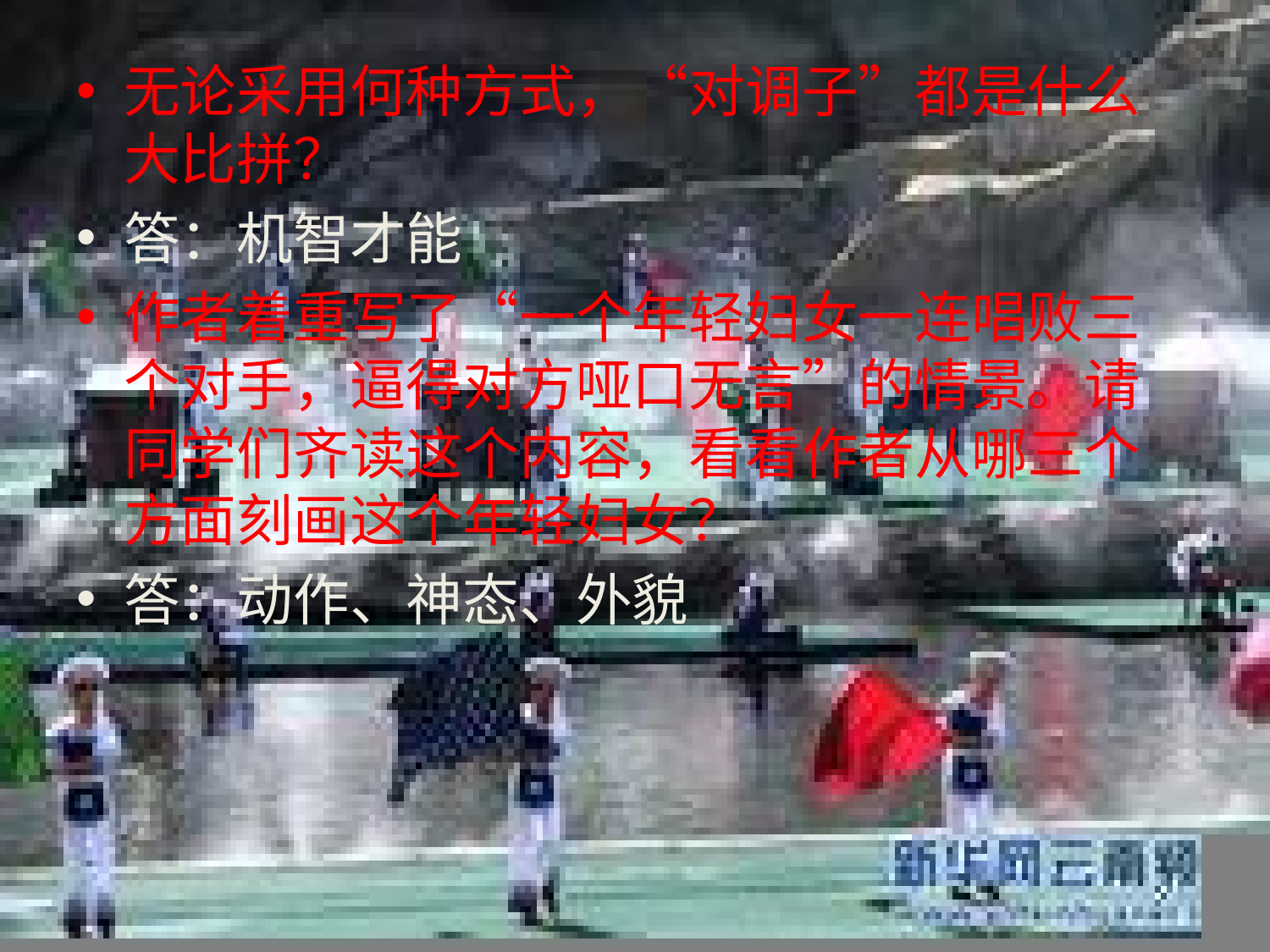

无论采用何种方式，“对调子”都是什么大比拼？
答：机智才能
作者着重写了“一个年轻妇女一连唱败三个对手，逼得对方哑口无言”的情景。请同学们齐读这个内容，看看作者从哪三个方面刻画这个年轻妇女？
答：动作、神态、外貌